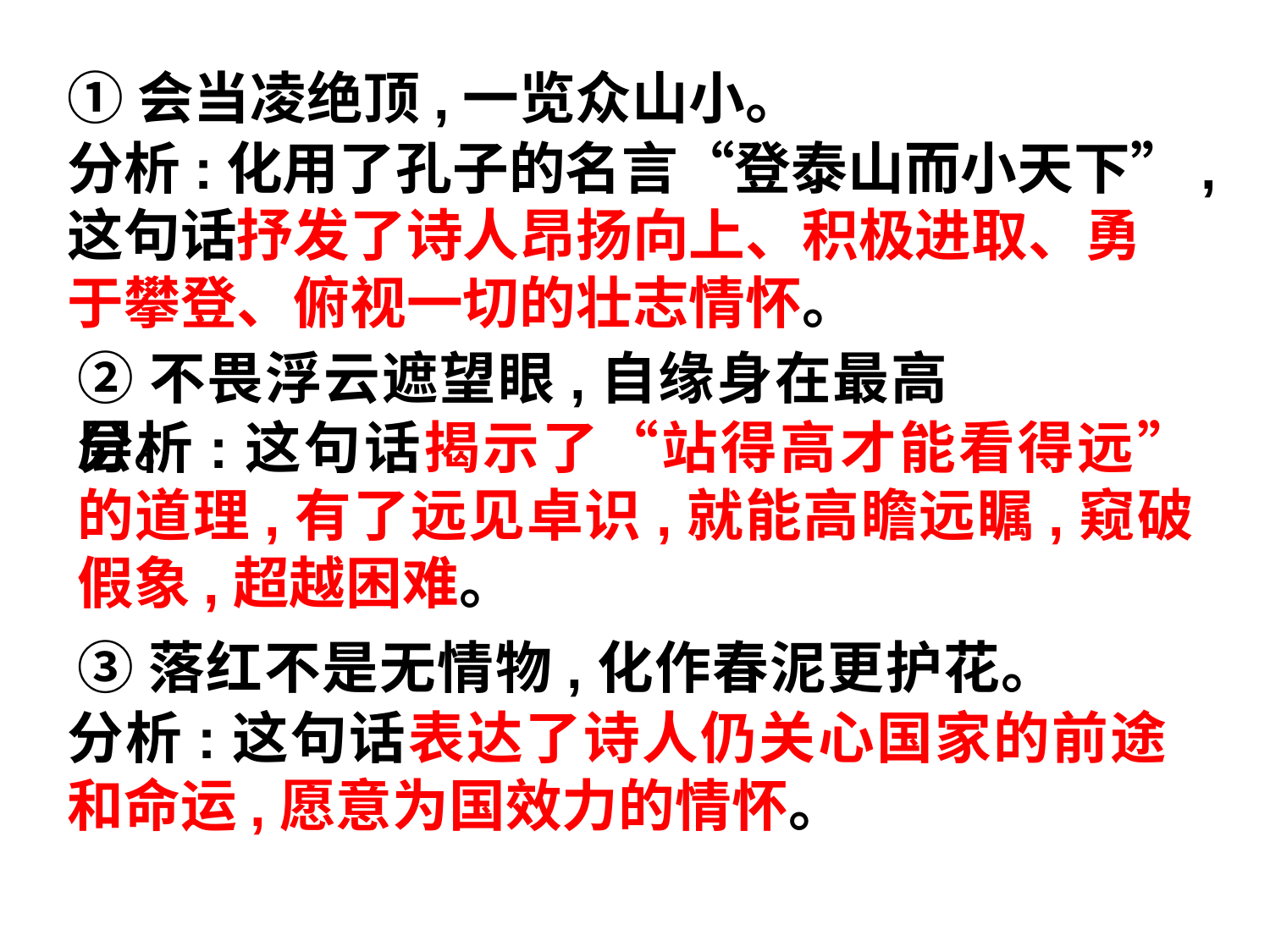

①会当凌绝顶,一览众山小。
分析:化用了孔子的名言“登泰山而小天下”,这句话抒发了诗人昂扬向上、积极进取、勇于攀登、俯视一切的壮志情怀。
②不畏浮云遮望眼,自缘身在最高层。
分析:这句话揭示了“站得高才能看得远”的道理,有了远见卓识,就能高瞻远瞩,窥破假象,超越困难。
③落红不是无情物,化作春泥更护花。
分析:这句话表达了诗人仍关心国家的前途和命运,愿意为国效力的情怀。